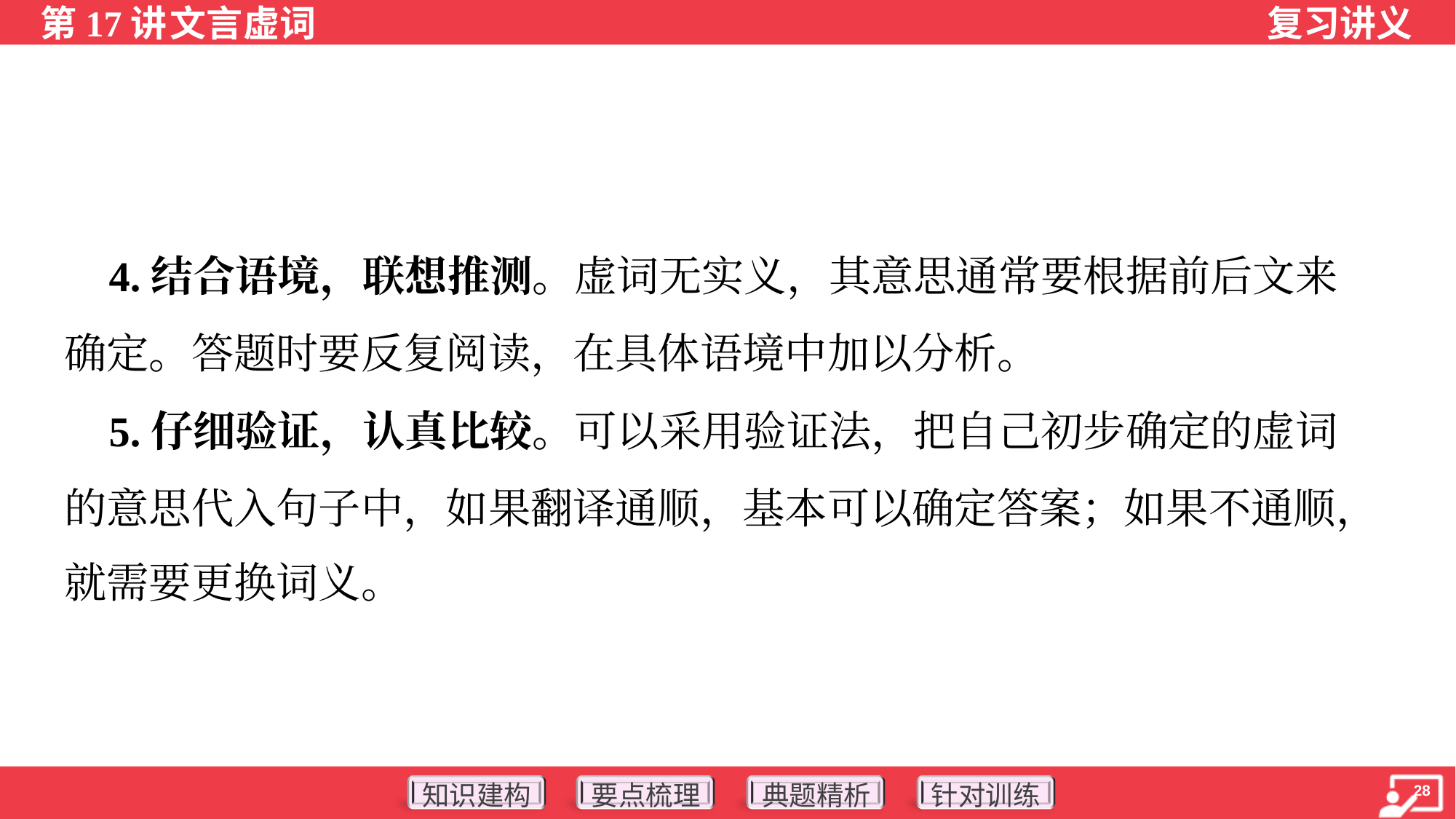

4.结合语境，联想推测。虚词无实义，其意思通常要根据前后文来
确定。答题时要反复阅读，在具体语境中加以分析。
    5.仔细验证，认真比较。可以采用验证法，把自己初步确定的虚词
的意思代入句子中，如果翻译通顺，基本可以确定答案；如果不通顺，
就需要更换词义。